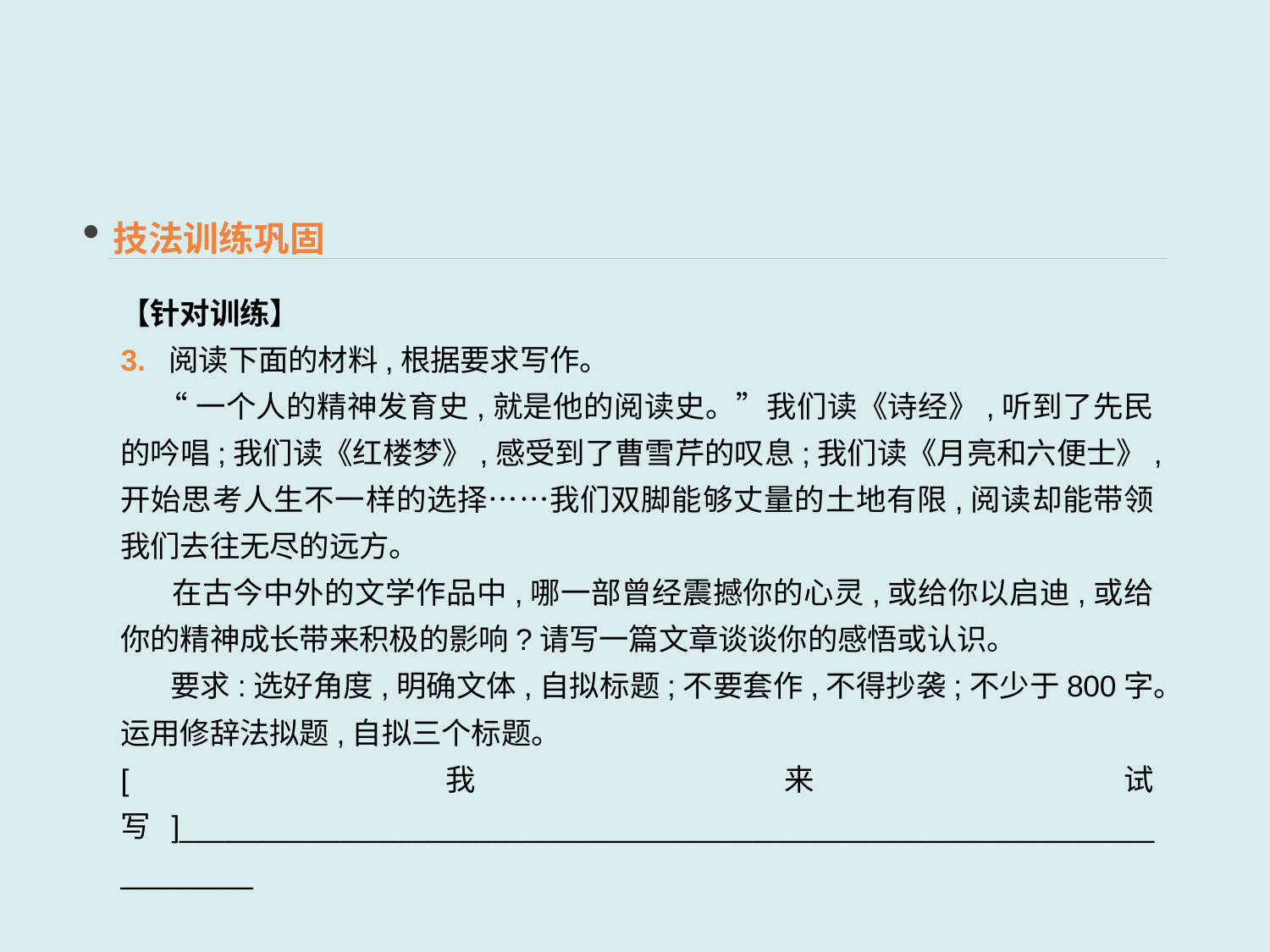

技法训练巩固

【针对训练】
3.  阅读下面的材料,根据要求写作。
     “一个人的精神发育史,就是他的阅读史。”我们读《诗经》,听到了先民的吟唱;我们读《红楼梦》,感受到了曹雪芹的叹息;我们读《月亮和六便士》,开始思考人生不一样的选择……我们双脚能够丈量的土地有限,阅读却能带领我们去往无尽的远方。
      在古今中外的文学作品中,哪一部曾经震撼你的心灵,或给你以启迪,或给你的精神成长带来积极的影响?请写一篇文章谈谈你的感悟或认识。
      要求:选好角度,明确文体,自拟标题;不要套作,不得抄袭;不少于800字。运用修辞法拟题,自拟三个标题。
[我来试写]___________________________________________________________________